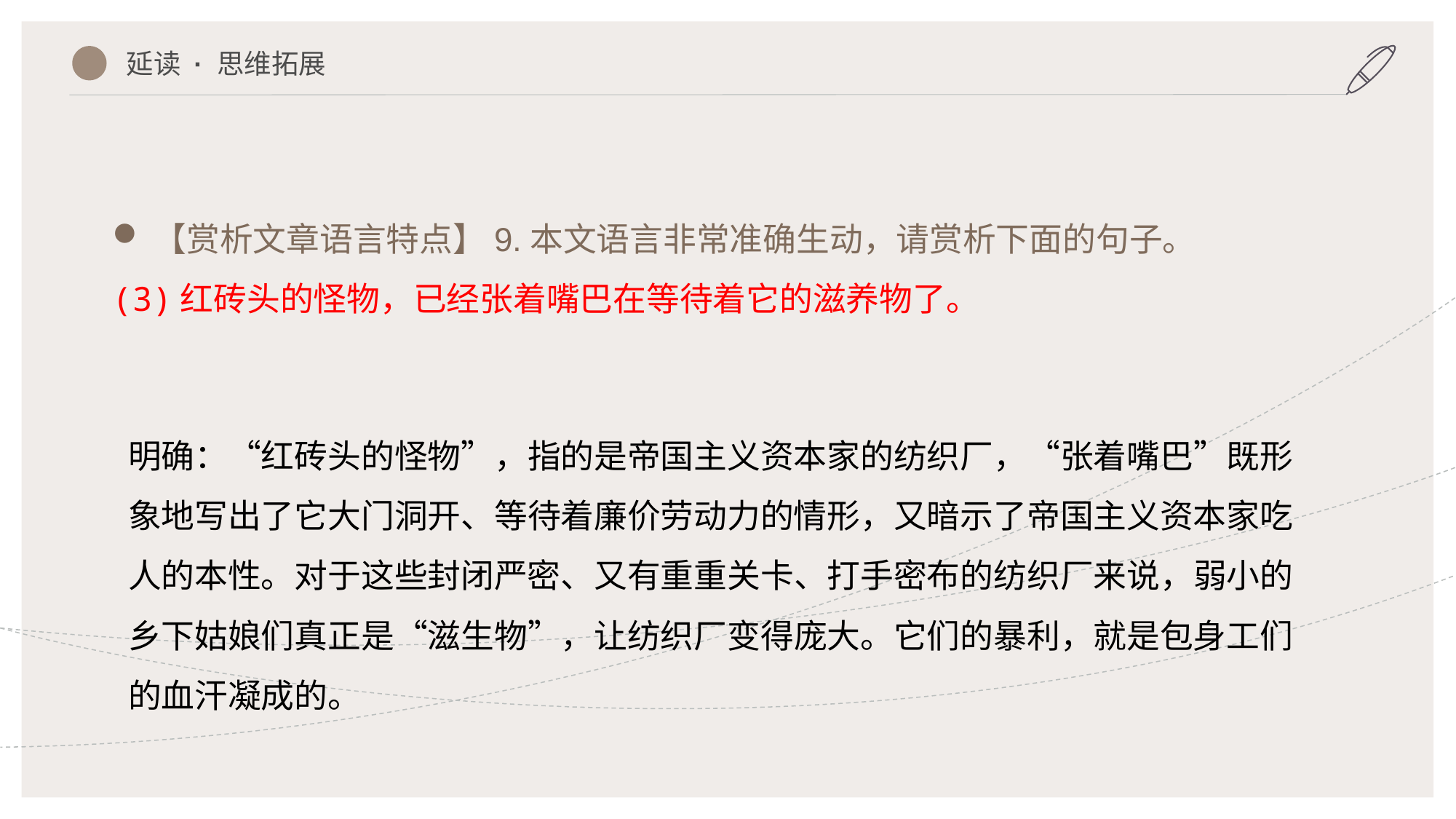

延读 · 思维拓展

【赏析文章语言特点】9.本文语言非常准确生动，请赏析下面的句子。
(3)红砖头的怪物，已经张着嘴巴在等待着它的滋养物了。

明确：“红砖头的怪物”，指的是帝国主义资本家的纺织厂，“张着嘴巴”既形象地写出了它大门洞开、等待着廉价劳动力的情形，又暗示了帝国主义资本家吃人的本性。对于这些封闭严密、又有重重关卡、打手密布的纺织厂来说，弱小的乡下姑娘们真正是“滋生物”，让纺织厂变得庞大。它们的暴利，就是包身工们的血汗凝成的。